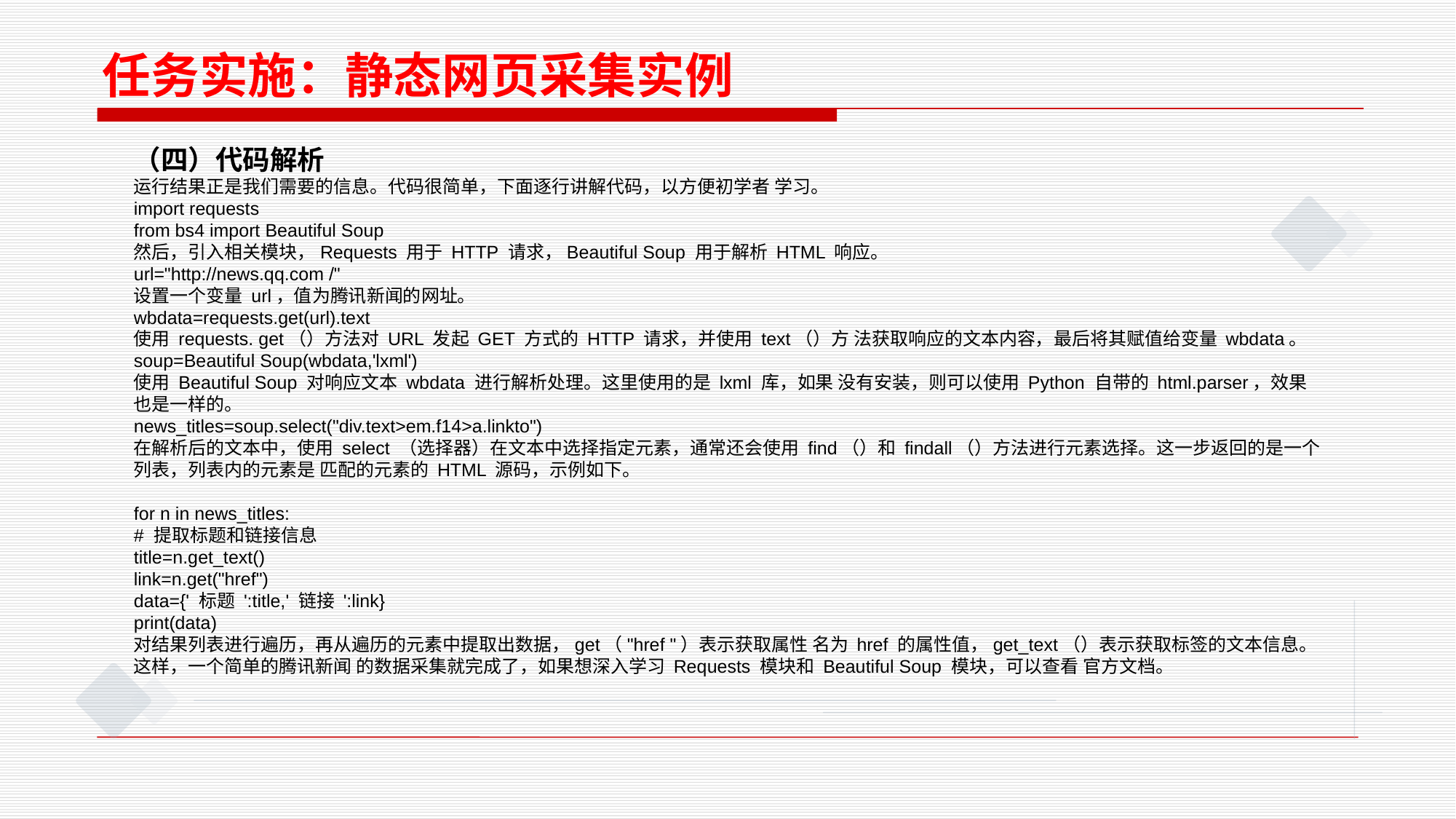

任务实施：静态网页采集实例
（四）代码解析
运行结果正是我们需要的信息。代码很简单，下面逐行讲解代码，以方便初学者 学习。
import requests
from bs4 import Beautiful Soup
然后，引入相关模块，Requests 用于 HTTP 请求，Beautiful Soup 用于解析 HTML 响应。
url="http://news.qq.com /"
设置一个变量 url，值为腾讯新闻的网址。
wbdata=requests.get(url).text
使用 requests. get（）方法对 URL 发起 GET 方式的 HTTP 请求，并使用 text（）方 法获取响应的文本内容，最后将其赋值给变量 wbdata。
soup=Beautiful Soup(wbdata,'lxml')
使用 Beautiful Soup 对响应文本 wbdata 进行解析处理。这里使用的是 lxml 库，如果 没有安装，则可以使用 Python 自带的 html.parser，效果也是一样的。
news_titles=soup.select("div.text>em.f14>a.linkto")
在解析后的文本中，使用 select （选择器）在文本中选择指定元素，通常还会使用 find（）和 findall（）方法进行元素选择。这一步返回的是一个列表，列表内的元素是 匹配的元素的 HTML 源码，示例如下。

for n in news_titles:
# 提取标题和链接信息
title=n.get_text()
link=n.get("href")
data={' 标题 ':title,' 链接 ':link}
print(data)
对结果列表进行遍历，再从遍历的元素中提取出数据，get（"href "）表示获取属性 名为 href 的属性值，get_text（）表示获取标签的文本信息。这样，一个简单的腾讯新闻 的数据采集就完成了，如果想深入学习 Requests 模块和 Beautiful Soup 模块，可以查看 官方文档。